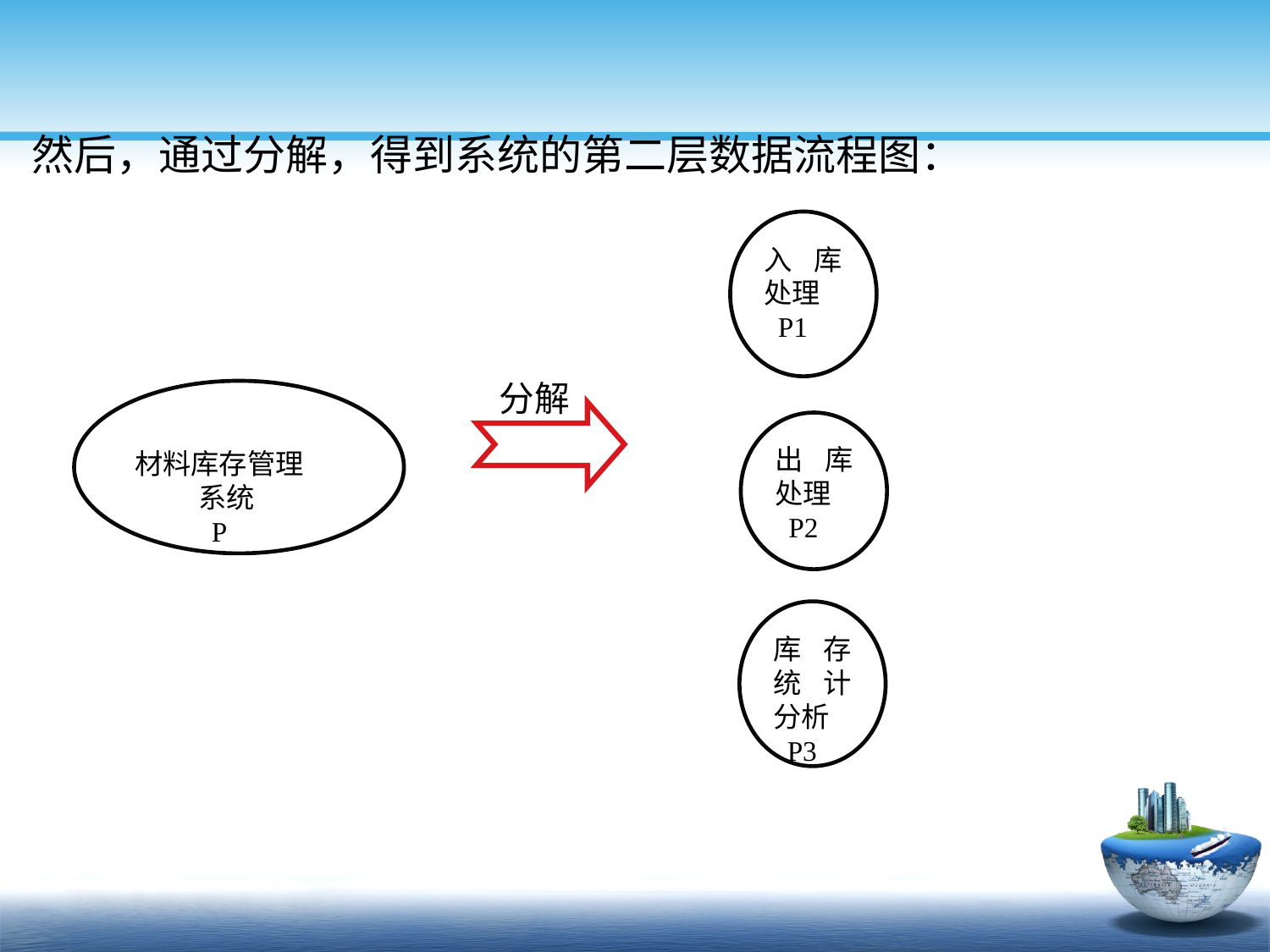

然后，通过分解，得到系统的第二层数据流程图：
入库处理
  P1
分解

材料库存管理
         系统
           P

出库处理
  P2
库存统计分析
  P3